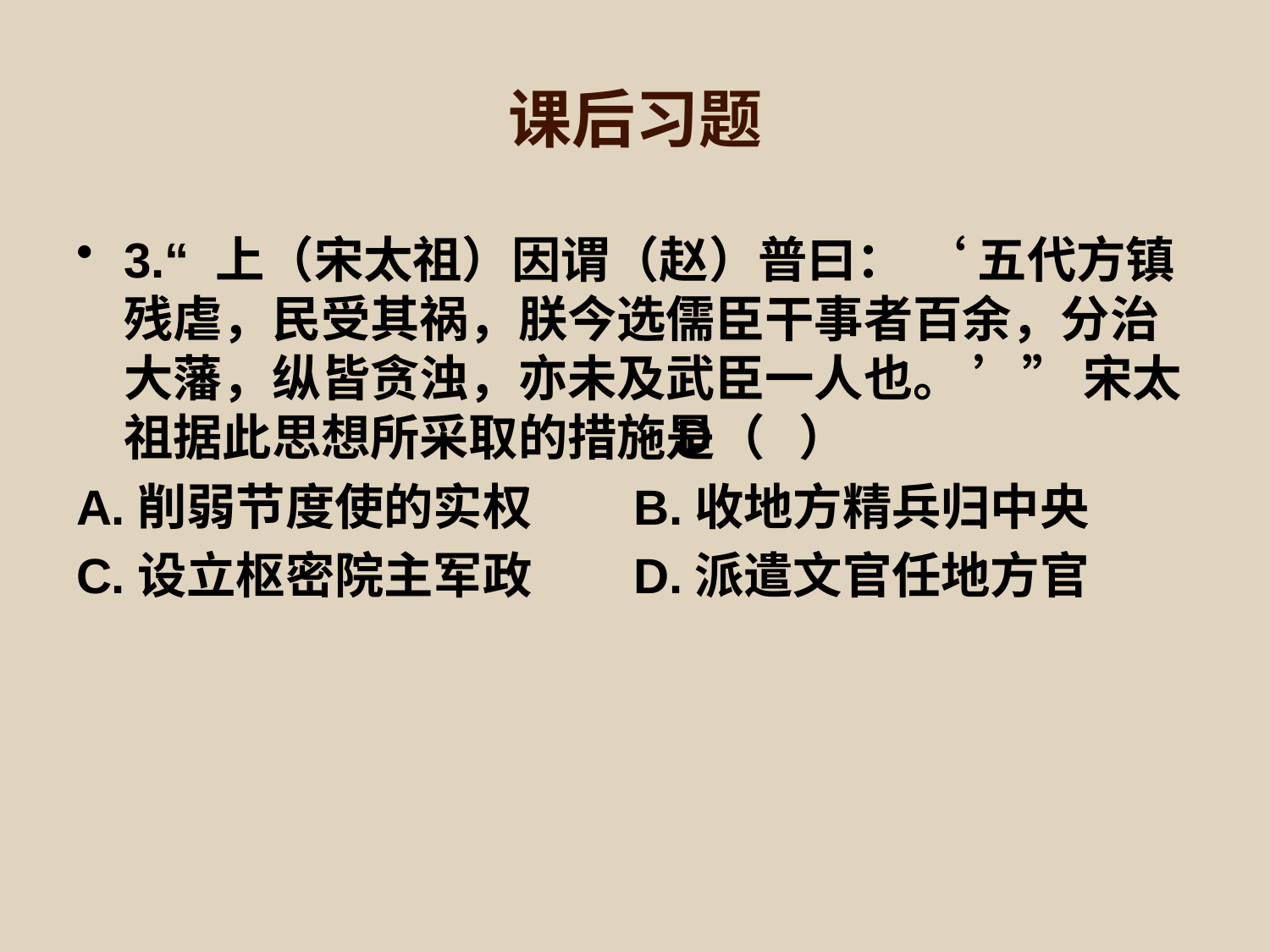

# 课后习题
3.“ 上（宋太祖）因谓（赵）普曰： ‘ 五代方镇残虐，民受其祸，朕今选儒臣干事者百余，分治大藩，纵皆贪浊，亦未及武臣一人也。 ’” 宋太祖据此思想所采取的措施是（   ）
A.削弱节度使的实权        B.收地方精兵归中央
C.设立枢密院主军政        D.派遣文官任地方官
D